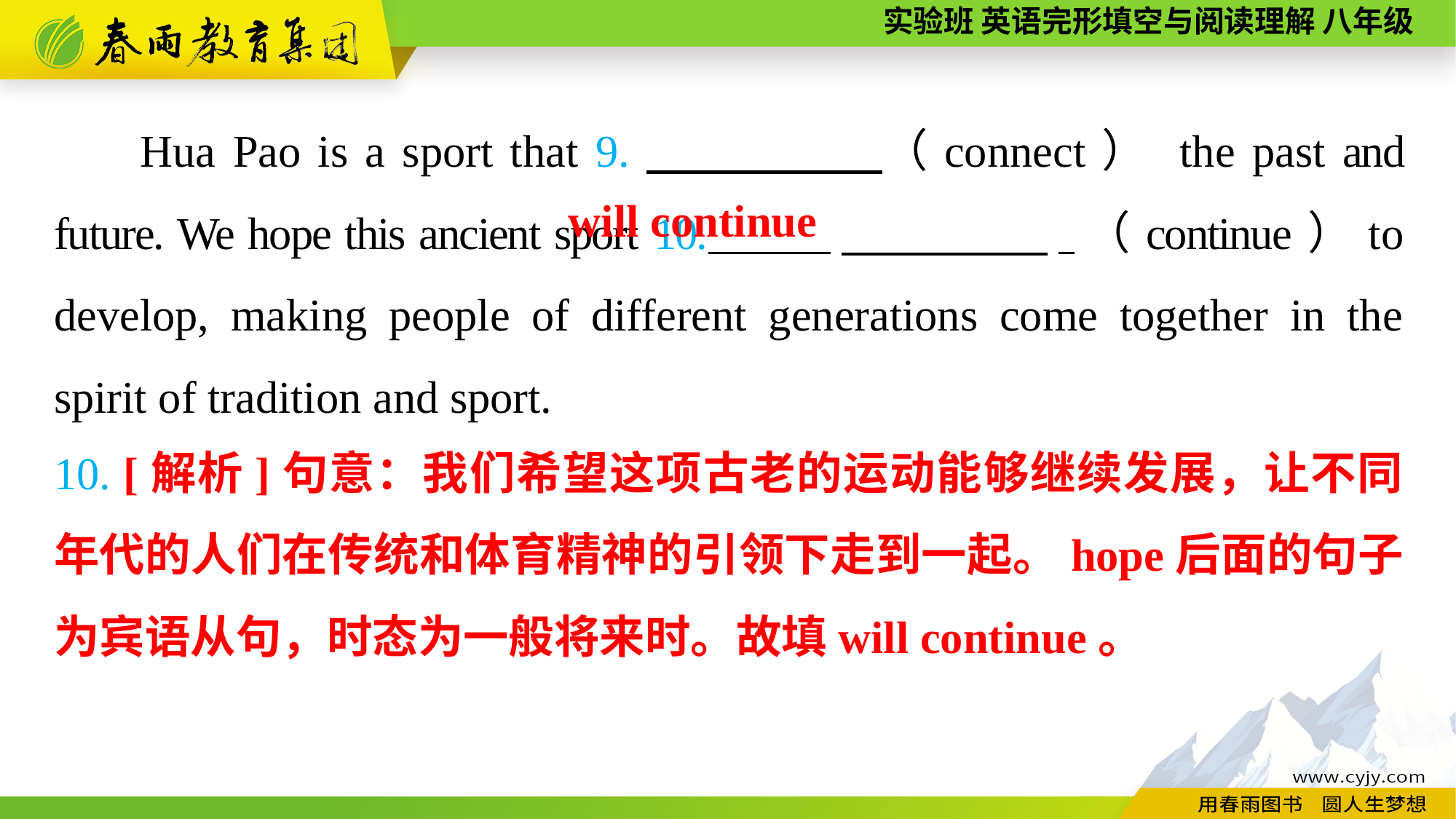

Hua Pao is a sport that 9.　　  　　（connect） the past and future. We hope this ancient sport 10.        　        　,（continue）to develop, making people of different generations come together in the spirit of tradition and sport.
will continue
10. [解析]句意：我们希望这项古老的运动能够继续发展，让不同年代的人们在传统和体育精神的引领下走到一起。hope后面的句子为宾语从句，时态为一般将来时。故填will continue。